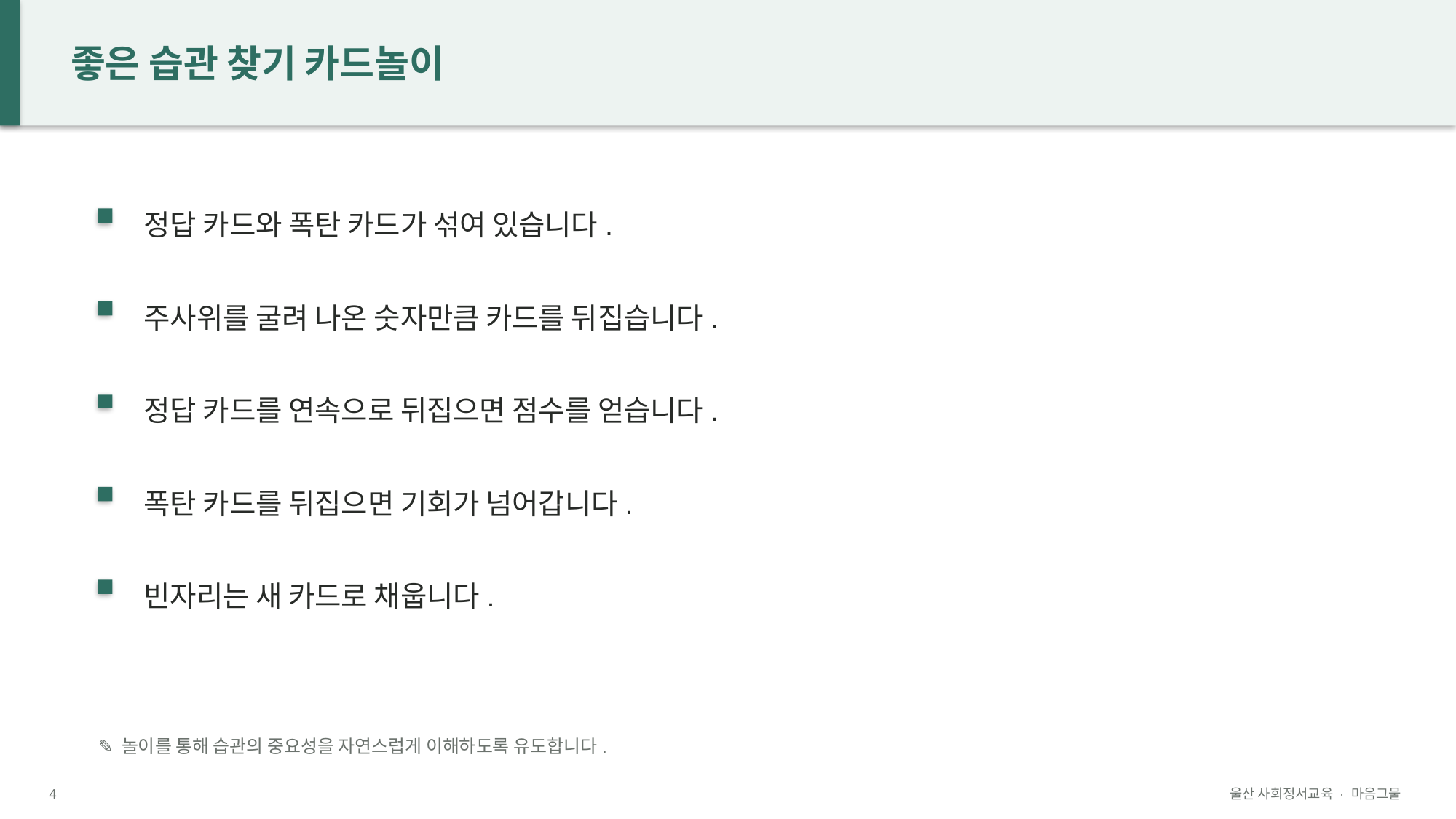

좋은 습관 찾기 카드놀이
정답 카드와 폭탄 카드가 섞여 있습니다.

주사위를 굴려 나온 숫자만큼 카드를 뒤집습니다.

정답 카드를 연속으로 뒤집으면 점수를 얻습니다.

폭탄 카드를 뒤집으면 기회가 넘어갑니다.

빈자리는 새 카드로 채웁니다.

✎ 놀이를 통해 습관의 중요성을 자연스럽게 이해하도록 유도합니다.
4
울산 사회정서교육 · 마음그물